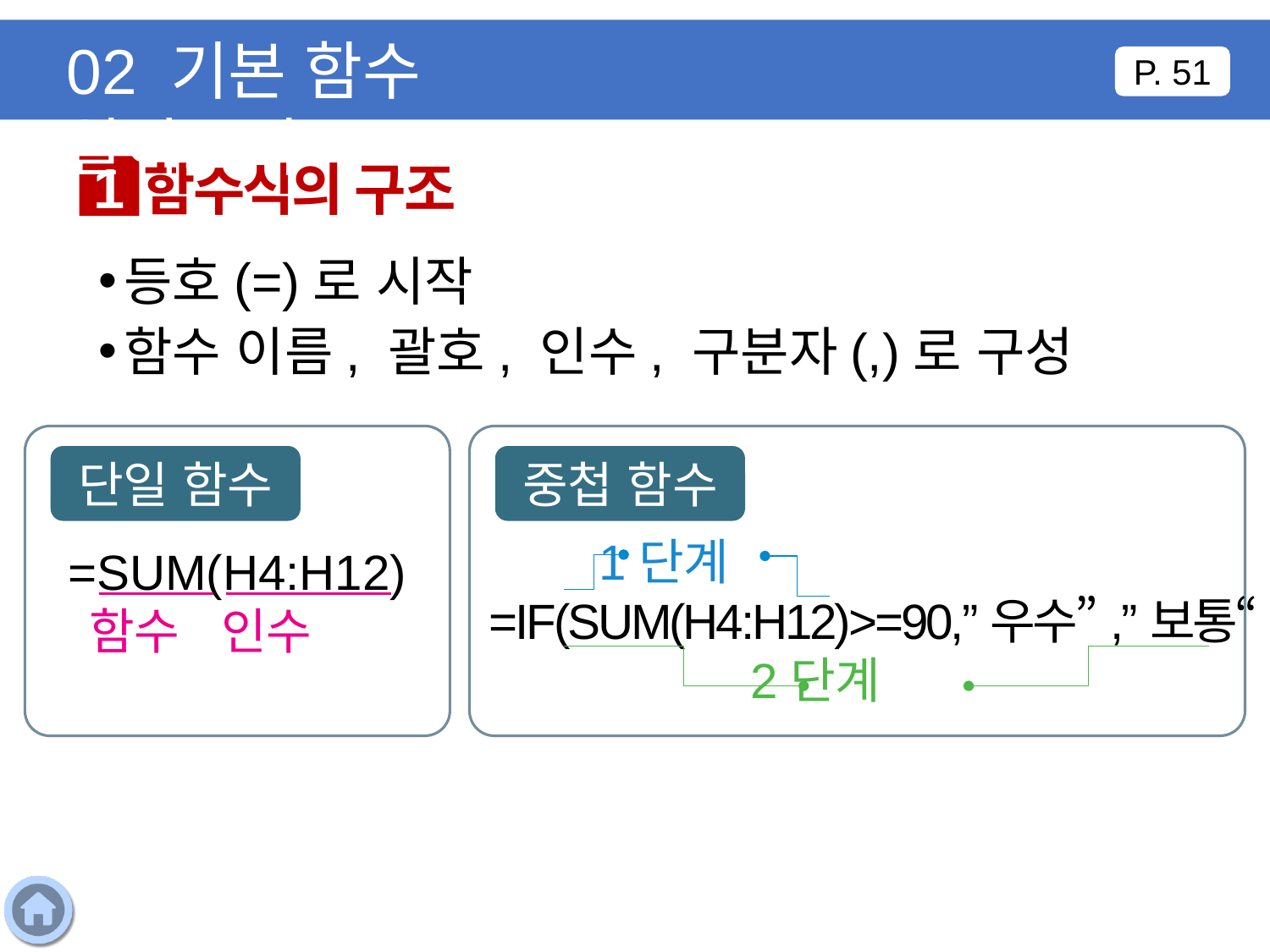

02 기본 함수 알아보기
P. 51
함수식의 구조
1
등호(=)로 시작
함수 이름, 괄호, 인수, 구분자(,)로 구성

        1단계
=IF(SUM(H4:H12)>=90,”우수”,”보통“)
                   2단계

=SUM(H4:H12)
   함수   인수
단일 함수
중첩 함수